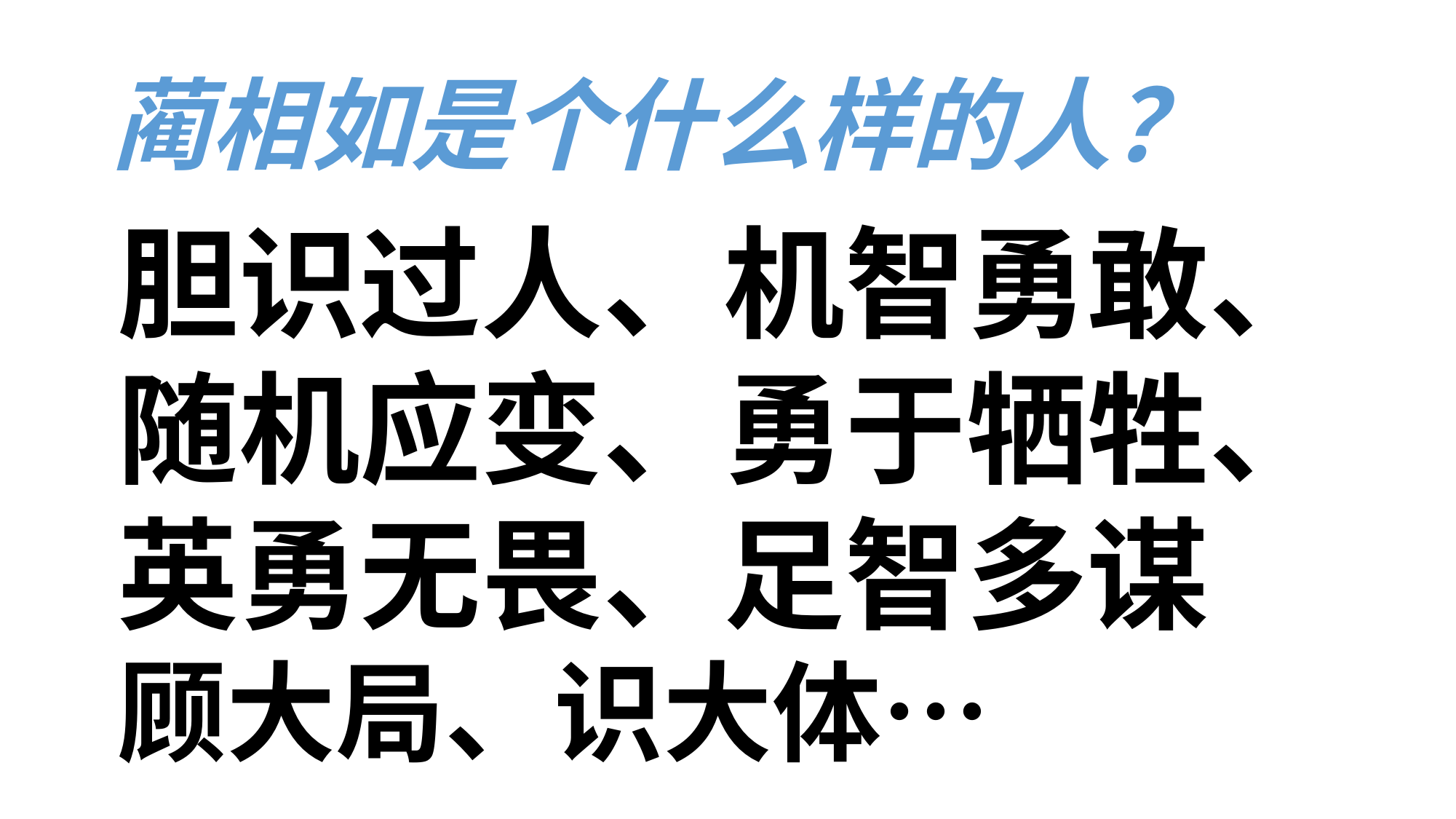

# 蔺相如是个什么样的人？
胆识过人、机智勇敢、
随机应变、勇于牺牲、
英勇无畏、足智多谋
顾大局、识大体…